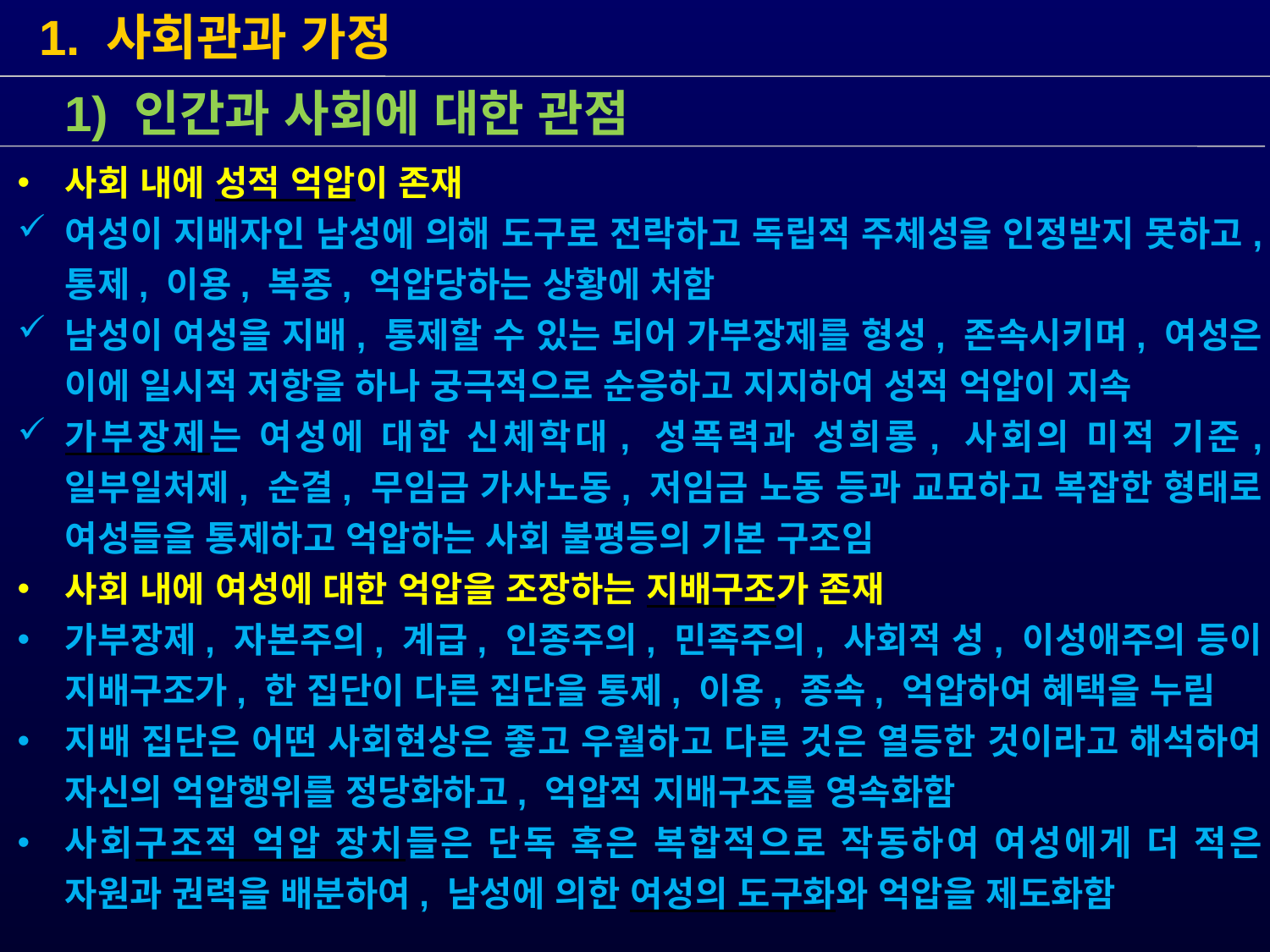

1. 사회관과 가정

  1) 인간과 사회에 대한 관점

사회 내에 성적 억압이 존재
여성이 지배자인 남성에 의해 도구로 전락하고 독립적 주체성을 인정받지 못하고, 통제, 이용, 복종, 억압당하는 상황에 처함
남성이 여성을 지배, 통제할 수 있는 되어 가부장제를 형성, 존속시키며, 여성은 이에 일시적 저항을 하나 궁극적으로 순응하고 지지하여 성적 억압이 지속
가부장제는 여성에 대한 신체학대, 성폭력과 성희롱, 사회의 미적 기준, 일부일처제, 순결, 무임금 가사노동, 저임금 노동 등과 교묘하고 복잡한 형태로 여성들을 통제하고 억압하는 사회 불평등의 기본 구조임
사회 내에 여성에 대한 억압을 조장하는 지배구조가 존재
가부장제, 자본주의, 계급, 인종주의, 민족주의, 사회적 성, 이성애주의 등이 지배구조가, 한 집단이 다른 집단을 통제, 이용, 종속, 억압하여 혜택을 누림
지배 집단은 어떤 사회현상은 좋고 우월하고 다른 것은 열등한 것이라고 해석하여 자신의 억압행위를 정당화하고, 억압적 지배구조를 영속화함
사회구조적 억압 장치들은 단독 혹은 복합적으로 작동하여 여성에게 더 적은 자원과 권력을 배분하여, 남성에 의한 여성의 도구화와 억압을 제도화함